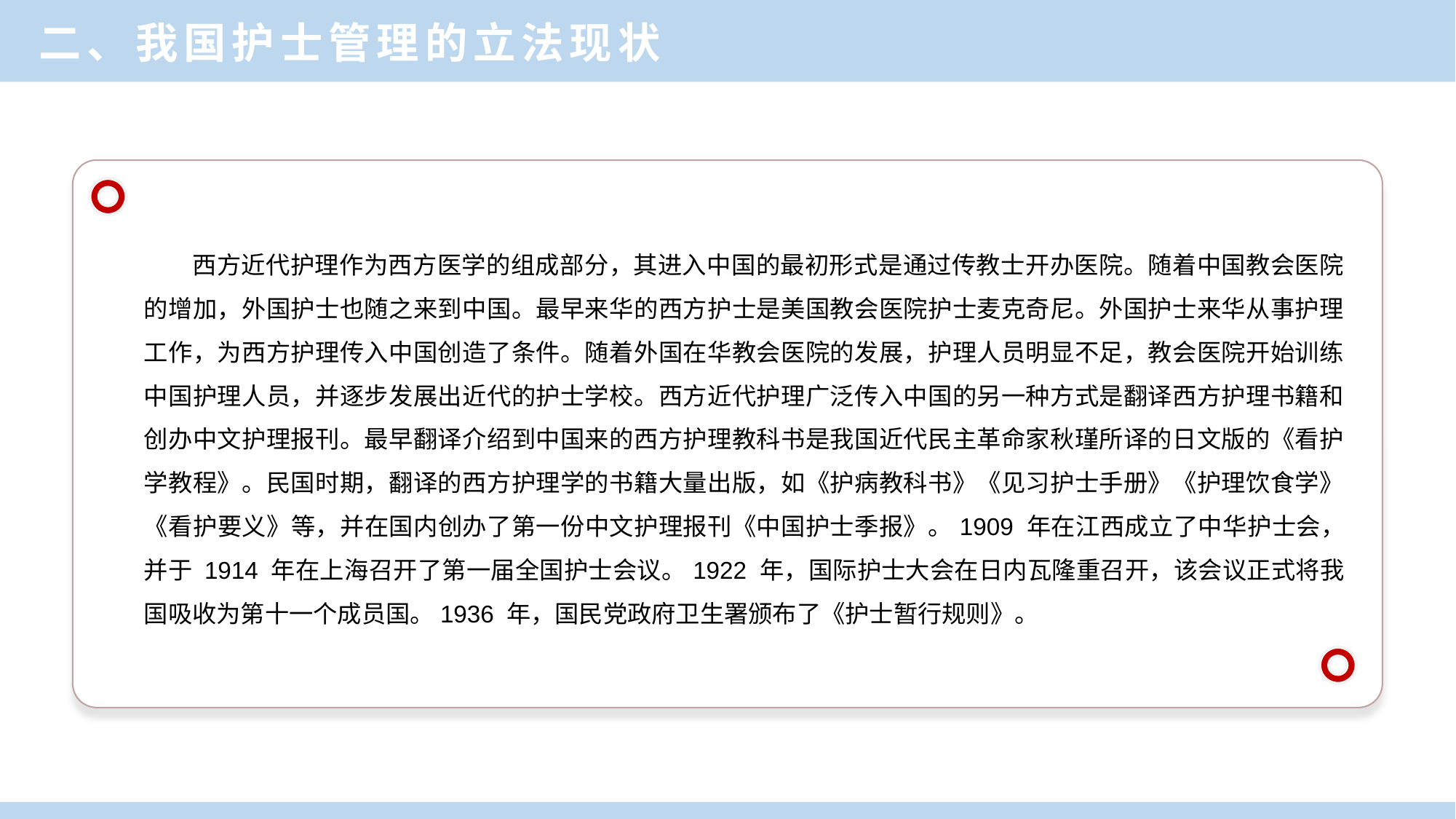

二、我国护士管理的立法现状

西方近代护理作为西方医学的组成部分，其进入中国的最初形式是通过传教士开办医院。随着中国教会医院的增加，外国护士也随之来到中国。最早来华的西方护士是美国教会医院护士麦克奇尼。外国护士来华从事护理工作，为西方护理传入中国创造了条件。随着外国在华教会医院的发展，护理人员明显不足，教会医院开始训练中国护理人员，并逐步发展出近代的护士学校。西方近代护理广泛传入中国的另一种方式是翻译西方护理书籍和创办中文护理报刊。最早翻译介绍到中国来的西方护理教科书是我国近代民主革命家秋瑾所译的日文版的《看护学教程》。民国时期，翻译的西方护理学的书籍大量出版，如《护病教科书》《见习护士手册》《护理饮食学》《看护要义》等，并在国内创办了第一份中文护理报刊《中国护士季报》。1909 年在江西成立了中华护士会，并于 1914 年在上海召开了第一届全国护士会议。1922 年，国际护士大会在日内瓦隆重召开，该会议正式将我国吸收为第十一个成员国。1936 年，国民党政府卫生署颁布了《护士暂行规则》。